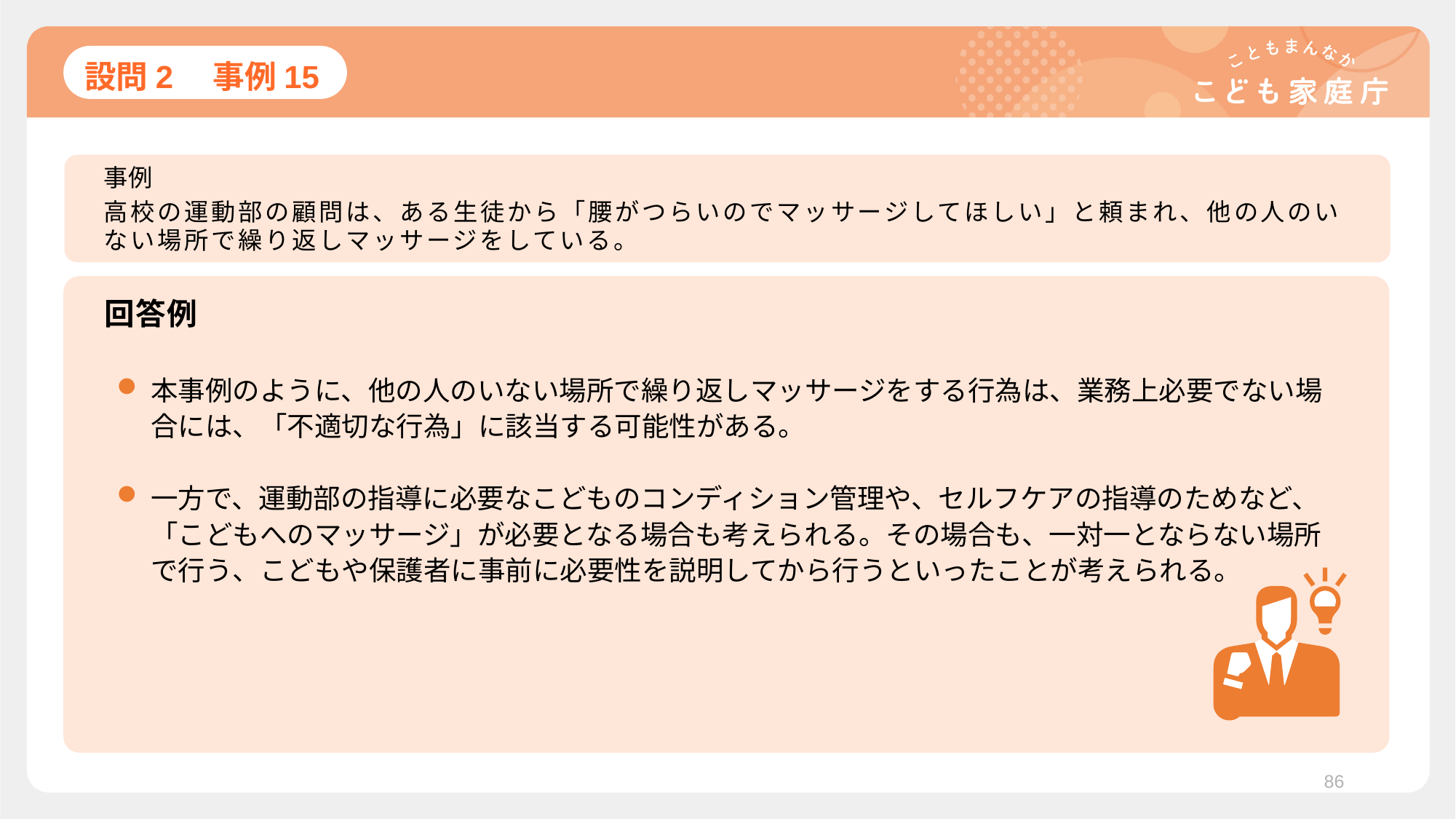

# 設問2　事例15

事例
高校の運動部の顧問は、ある生徒から「腰がつらいのでマッサージしてほしい」と頼まれ、他の人のいない場所で繰り返しマッサージをしている。

回答例
本事例のように、他の人のいない場所で繰り返しマッサージをする行為は、業務上必要でない場合には、「不適切な行為」に該当する可能性がある。

一方で、運動部の指導に必要なこどものコンディション管理や、セルフケアの指導のためなど、「こどもへのマッサージ」が必要となる場合も考えられる。その場合も、一対一とならない場所で行う、こどもや保護者に事前に必要性を説明してから行うといったことが考えられる。

86